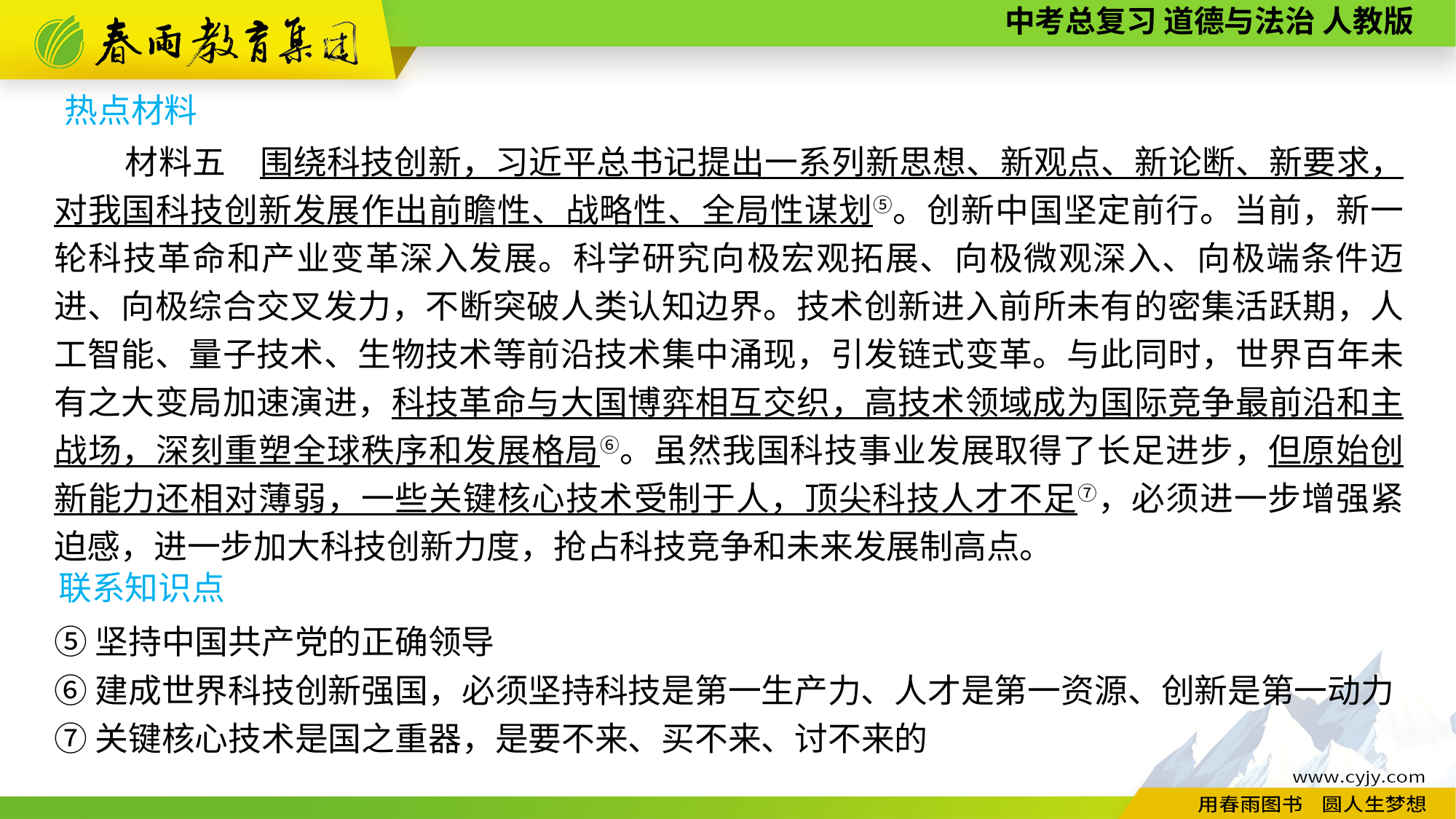

热点材料
        材料五　围绕科技创新，习近平总书记提出一系列新思想、新观点、新论断、新要求，对我国科技创新发展作出前瞻性、战略性、全局性谋划⑤。创新中国坚定前行。当前，新一轮科技革命和产业变革深入发展。科学研究向极宏观拓展、向极微观深入、向极端条件迈进、向极综合交叉发力，不断突破人类认知边界。技术创新进入前所未有的密集活跃期，人工智能、量子技术、生物技术等前沿技术集中涌现，引发链式变革。与此同时，世界百年未有之大变局加速演进，科技革命与大国博弈相互交织，高技术领域成为国际竞争最前沿和主战场，深刻重塑全球秩序和发展格局⑥。虽然我国科技事业发展取得了长足进步，但原始创新能力还相对薄弱，一些关键核心技术受制于人，顶尖科技人才不足⑦，必须进一步增强紧迫感，进一步加大科技创新力度，抢占科技竞争和未来发展制高点。

⑤坚持中国共产党的正确领导
⑥建成世界科技创新强国，必须坚持科技是第一生产力、人才是第一资源、创新是第一动力
⑦关键核心技术是国之重器，是要不来、买不来、讨不来的
联系知识点